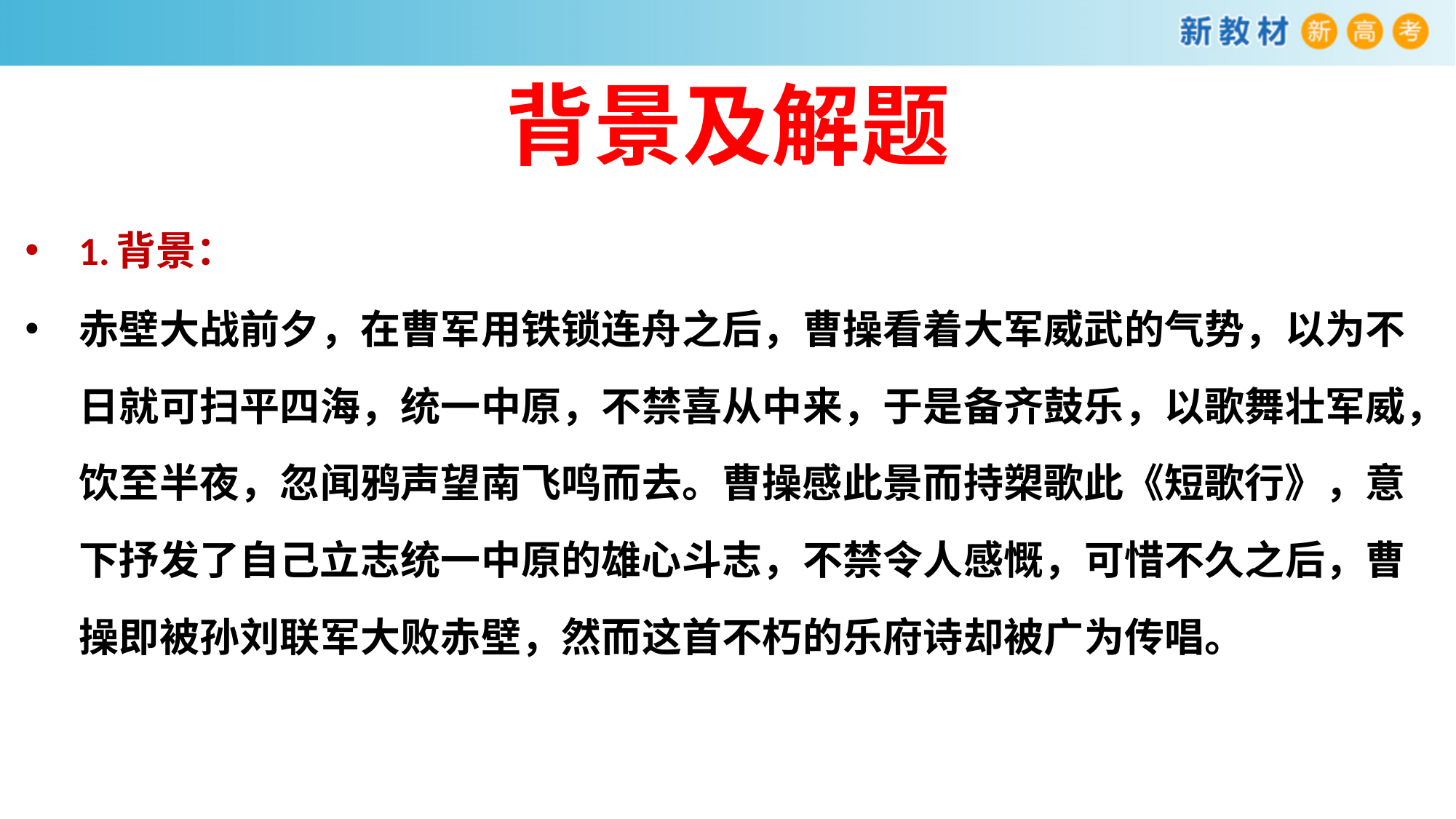

# 背景及解题
1.背景：
赤壁大战前夕，在曹军用铁锁连舟之后，曹操看着大军威武的气势，以为不日就可扫平四海，统一中原，不禁喜从中来，于是备齐鼓乐，以歌舞壮军威，饮至半夜，忽闻鸦声望南飞鸣而去。曹操感此景而持槊歌此《短歌行》，意下抒发了自己立志统一中原的雄心斗志，不禁令人感慨，可惜不久之后，曹操即被孙刘联军大败赤壁，然而这首不朽的乐府诗却被广为传唱。